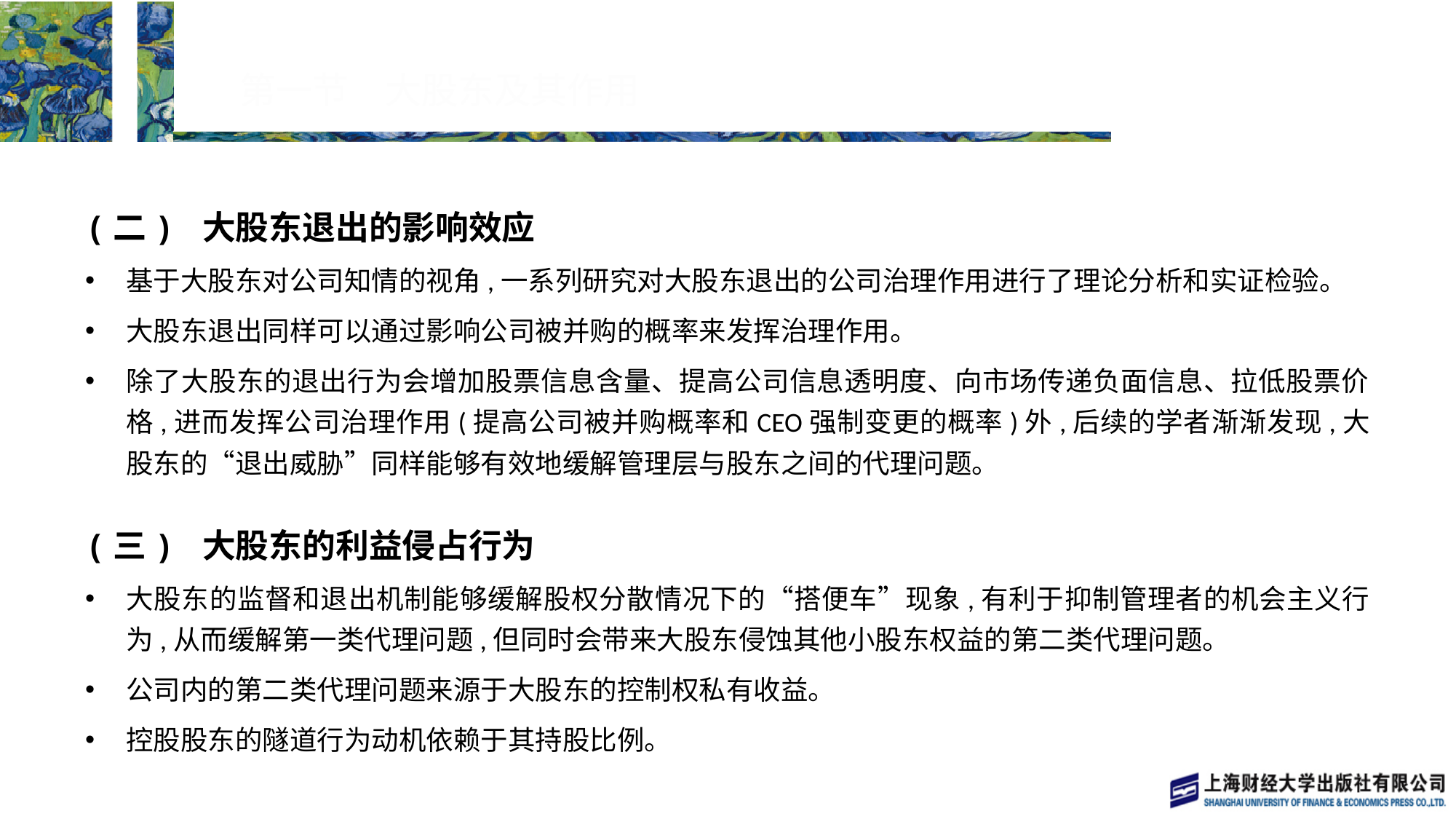

# 第一节　大股东及其作用
(二) 大股东退出的影响效应
基于大股东对公司知情的视角,一系列研究对大股东退出的公司治理作用进行了理论分析和实证检验。
大股东退出同样可以通过影响公司被并购的概率来发挥治理作用。
除了大股东的退出行为会增加股票信息含量、提高公司信息透明度、向市场传递负面信息、拉低股票价格,进而发挥公司治理作用(提高公司被并购概率和CEO强制变更的概率)外,后续的学者渐渐发现,大股东的“退出威胁”同样能够有效地缓解管理层与股东之间的代理问题。
(三) 大股东的利益侵占行为
大股东的监督和退出机制能够缓解股权分散情况下的“搭便车”现象,有利于抑制管理者的机会主义行为,从而缓解第一类代理问题,但同时会带来大股东侵蚀其他小股东权益的第二类代理问题。
公司内的第二类代理问题来源于大股东的控制权私有收益。
控股股东的隧道行为动机依赖于其持股比例。